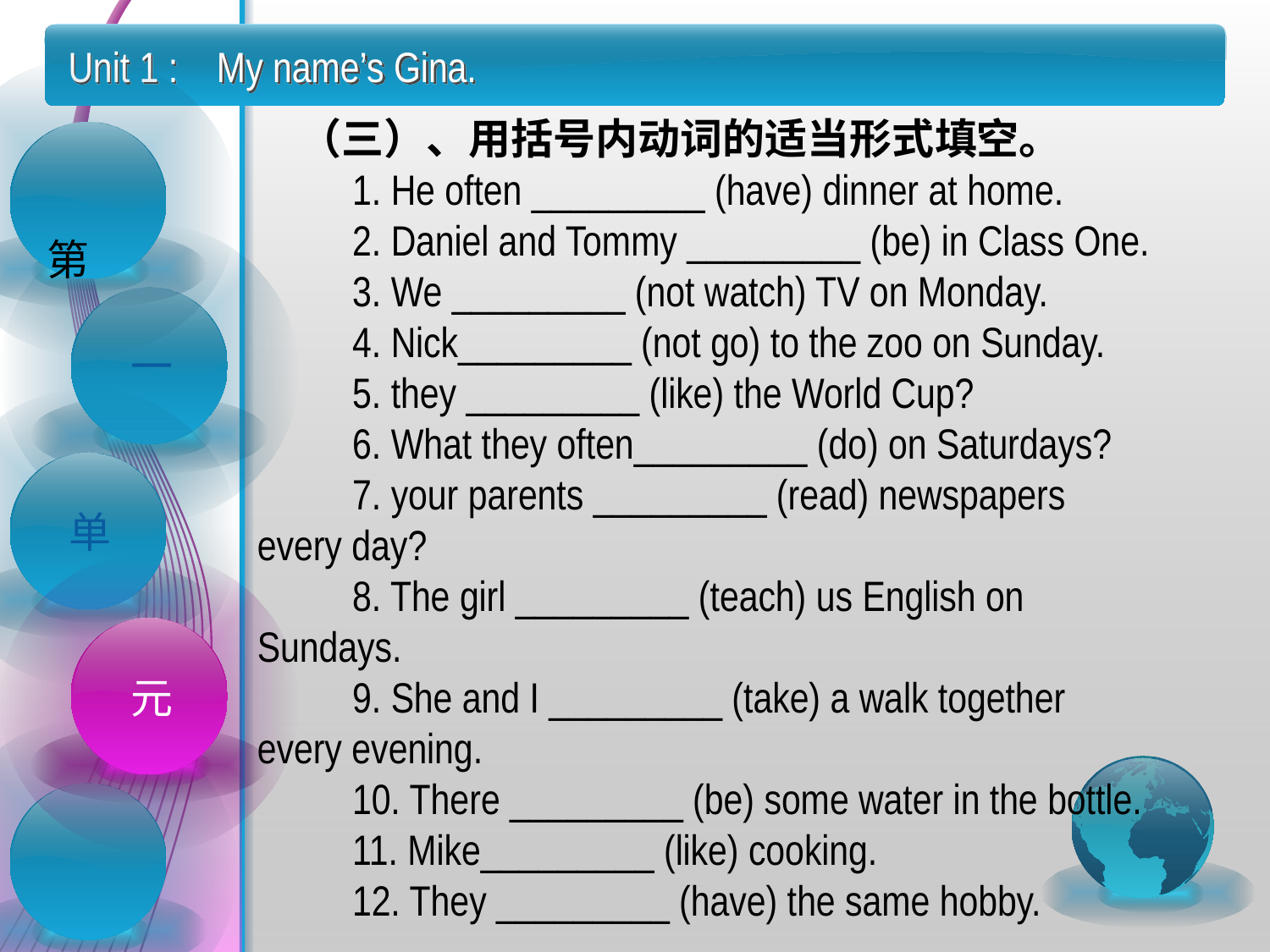

Unit 1 :    My name’s Gina.

　（三）、用括号内动词的适当形式填空。
　　1. He often _________ (have) dinner at home.
　　2. Daniel and Tommy _________ (be) in Class One.
　　3. We _________ (not watch) TV on Monday.
　　4. Nick_________ (not go) to the zoo on Sunday.
　　5. they _________ (like) the World Cup?
　　6. What they often_________ (do) on Saturdays?
　　7. your parents _________ (read) newspapers every day?
　　8. The girl _________ (teach) us English on Sundays.
　　9. She and I _________ (take) a walk together every evening.
　　10. There _________ (be) some water in the bottle.
　　11. Mike_________ (like) cooking.
　　12. They _________ (have) the same hobby.
   第

一

单

元